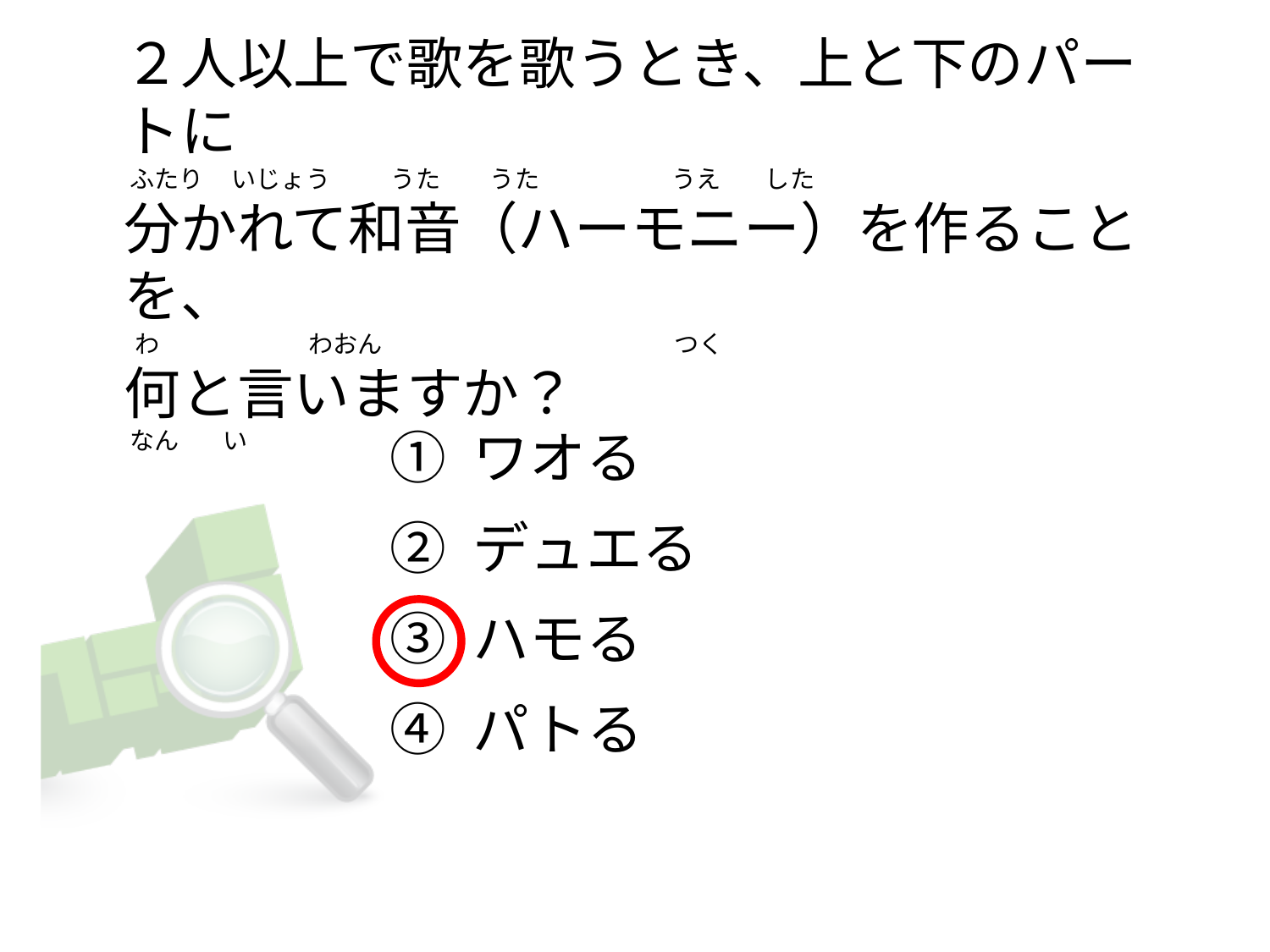

# ２人以上で歌を歌うとき、上と下のパートに  ふたり     いじょう           うた         うた                        うえ        した 分かれて和音（ハーモニー）を作ることを、   わ                           わおん                                                     つく 何と言いますか？  なん        い
① ワオる
② デュエる
③ ハモる
④ パトる